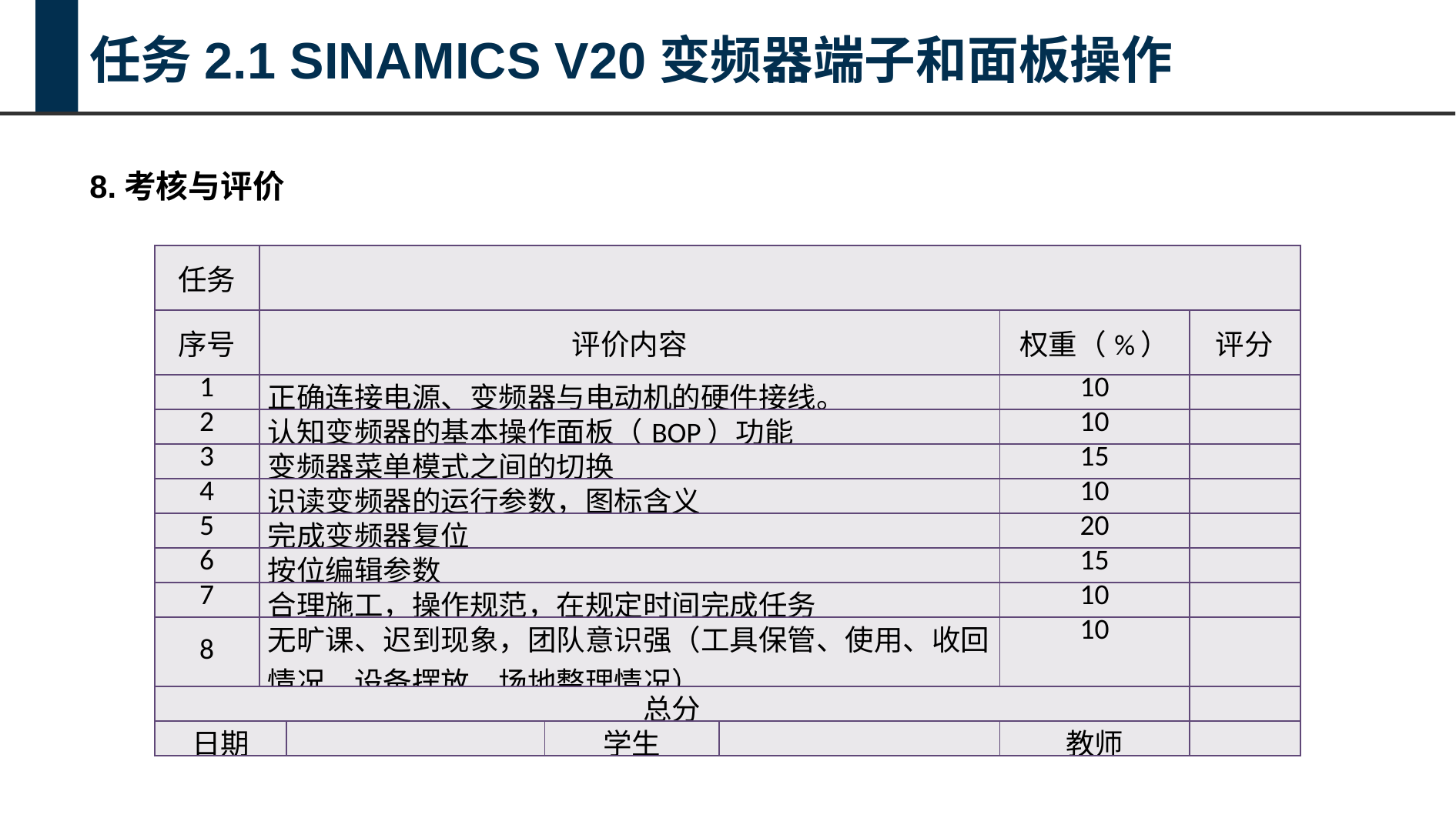

任务2.1 SINAMICS V20变频器端子和面板操作
8.考核与评价
| 任务 |  |  |  |  |  |  |
| --- | --- | --- | --- | --- | --- | --- |
| 序号 | 评价内容 |  |  |  | 权重（%） | 评分 |
| 1 | 正确连接电源、变频器与电动机的硬件接线。 |  |  |  | 10 |  |
| 2 | 认知变频器的基本操作面板（BOP）功能 |  |  |  | 10 |  |
| 3 | 变频器菜单模式之间的切换 |  |  |  | 15 |  |
| 4 | 识读变频器的运行参数，图标含义 |  |  |  | 10 |  |
| 5 | 完成变频器复位 |  |  |  | 20 |  |
| 6 | 按位编辑参数 |  |  |  | 15 |  |
| 7 | 合理施工，操作规范，在规定时间完成任务 |  |  |  | 10 |  |
| 8 | 无旷课、迟到现象，团队意识强（工具保管、使用、收回情况，设备摆放，场地整理情况） |  |  |  | 10 |  |
| 总分 |  |  |  |  |  |  |
| 日期 |  |  | 学生 |  | 教师 |  |